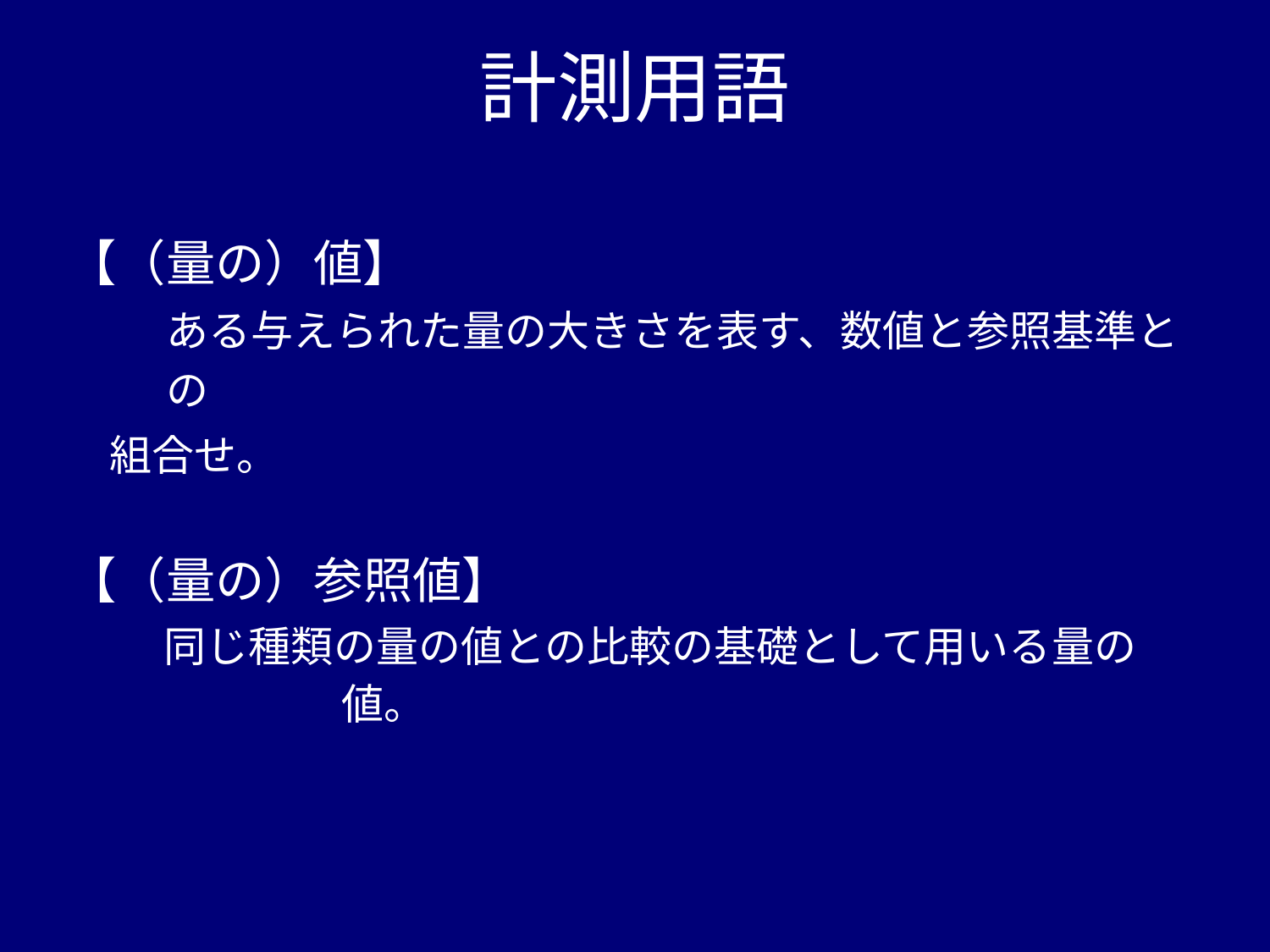

# 計測用語

【（量の）値】
　　ある与えられた量の大きさを表す、数値と参照基準との
　組合せ。

【（量の）参照値】
　　同じ種類の量の値との比較の基礎として用いる量の値。